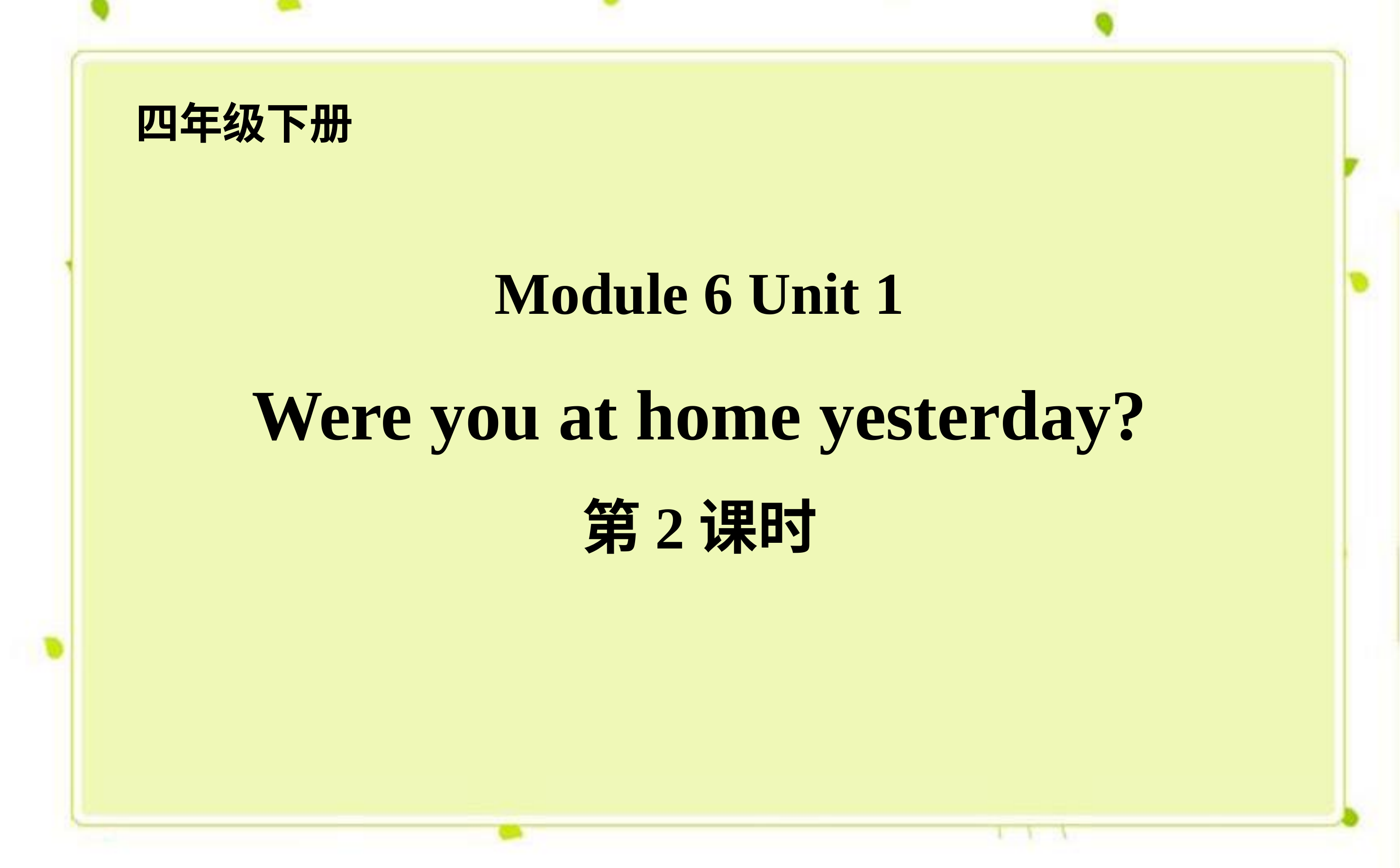

四年级下册
Module 6 Unit 1
Were you at home yesterday?
第2课时